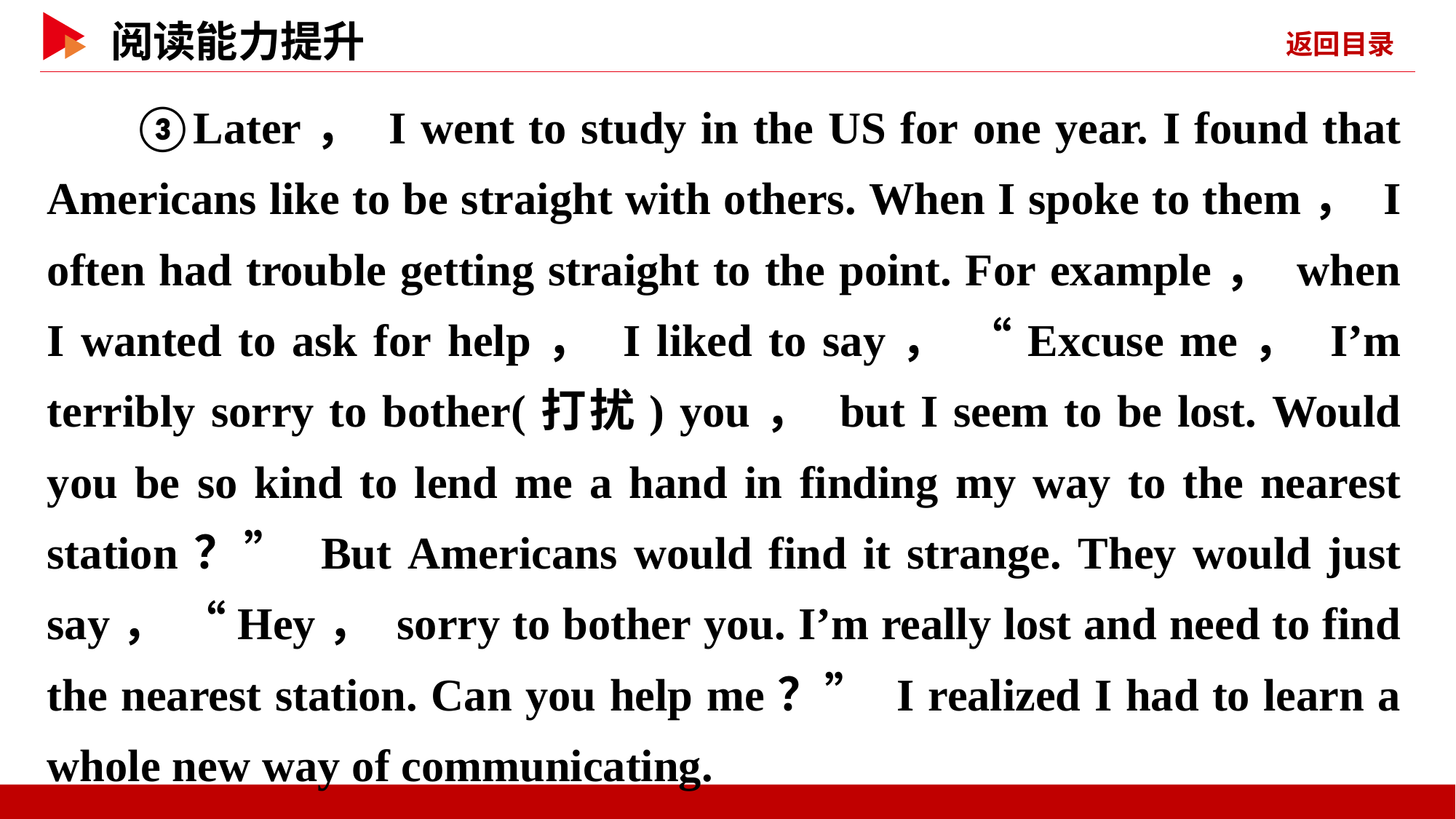

③Later， I went to study in the US for one year. I found that Americans like to be straight with others. When I spoke to them， I often had trouble getting straight to the point. For example， when I wanted to ask for help， I liked to say， “Excuse me， I’m terribly sorry to bother(打扰) you， but I seem to be lost. Would you be so kind to lend me a hand in finding my way to the nearest station？” But Americans would find it strange. They would just say， “Hey， sorry to bother you. I’m really lost and need to find the nearest station. Can you help me？” I realized I had to learn a whole new way of communicating.